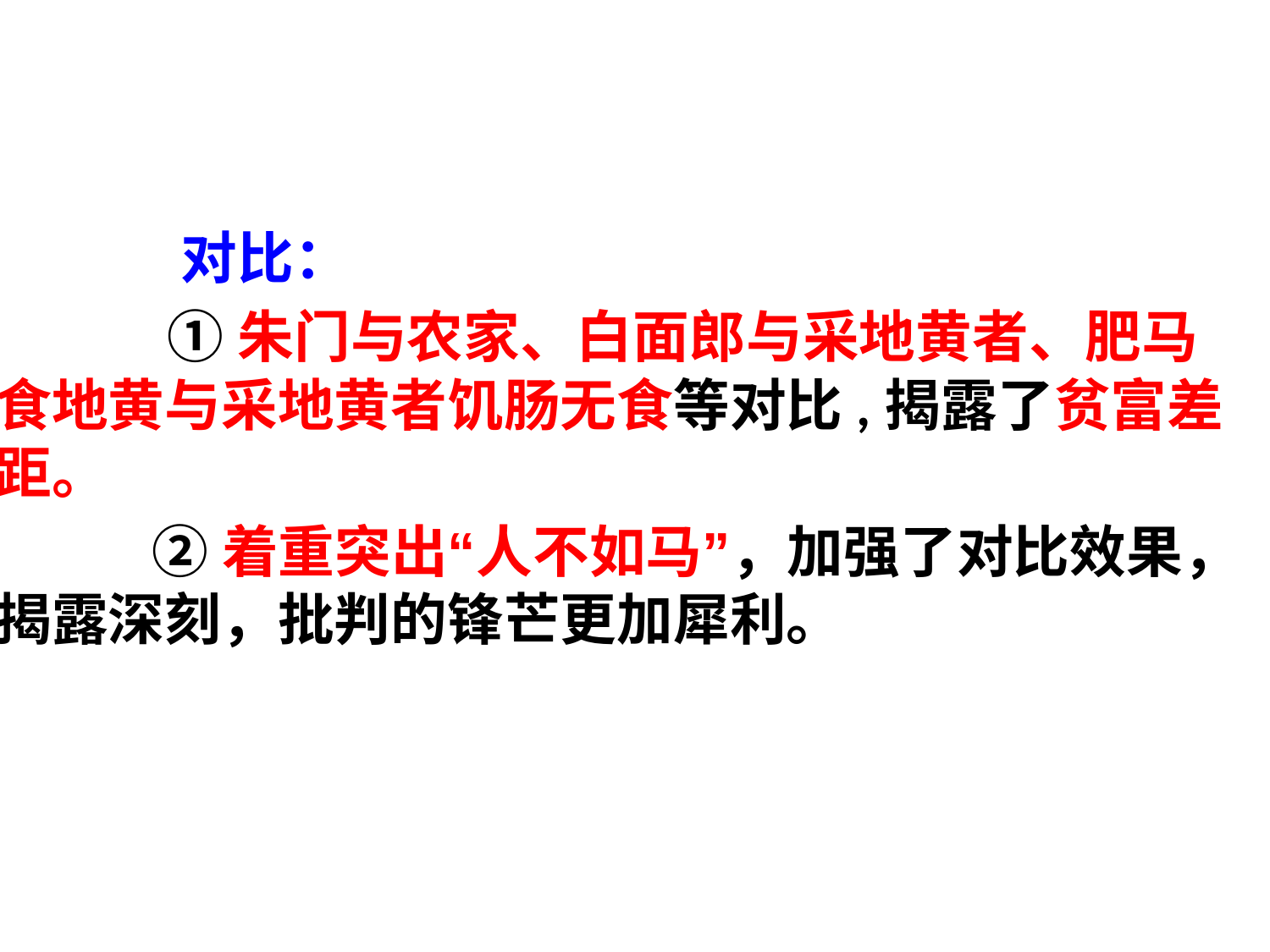

#
           对比：
           ①朱门与农家、白面郎与采地黄者、肥马食地黄与采地黄者饥肠无食等对比,揭露了贫富差距。
          ②着重突出“人不如马”，加强了对比效果，揭露深刻，批判的锋芒更加犀利。